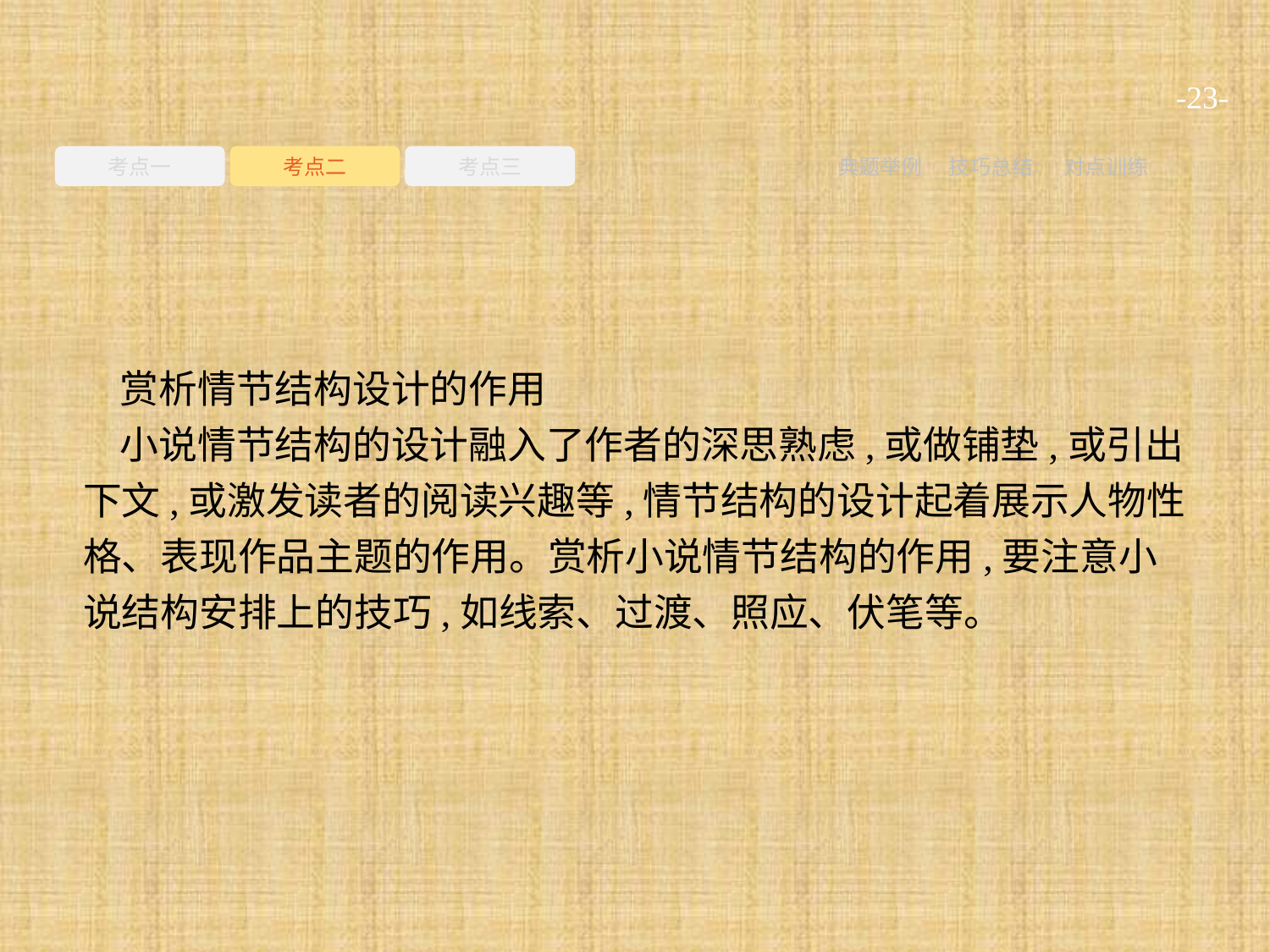

-23-
考点一
考点二
考点三
典题举例
技巧总结
对点训练
赏析情节结构设计的作用
小说情节结构的设计融入了作者的深思熟虑,或做铺垫,或引出下文,或激发读者的阅读兴趣等,情节结构的设计起着展示人物性格、表现作品主题的作用。赏析小说情节结构的作用,要注意小说结构安排上的技巧,如线索、过渡、照应、伏笔等。